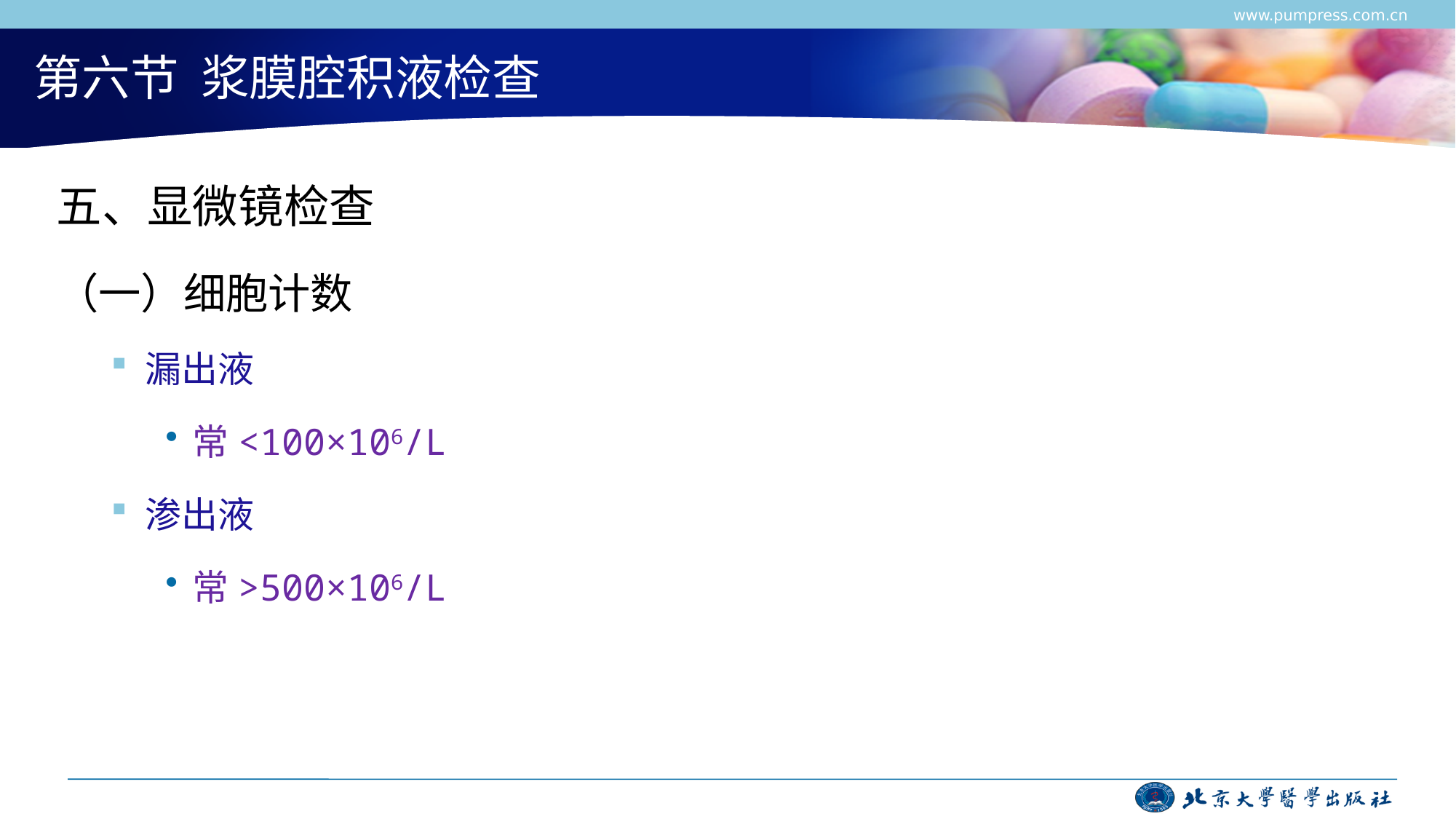

www.pumpress.com.cn
# 第六节  浆膜腔积液检查
五、显微镜检查
（一）细胞计数
漏出液
常<100×106/L
渗出液
常>500×106/L